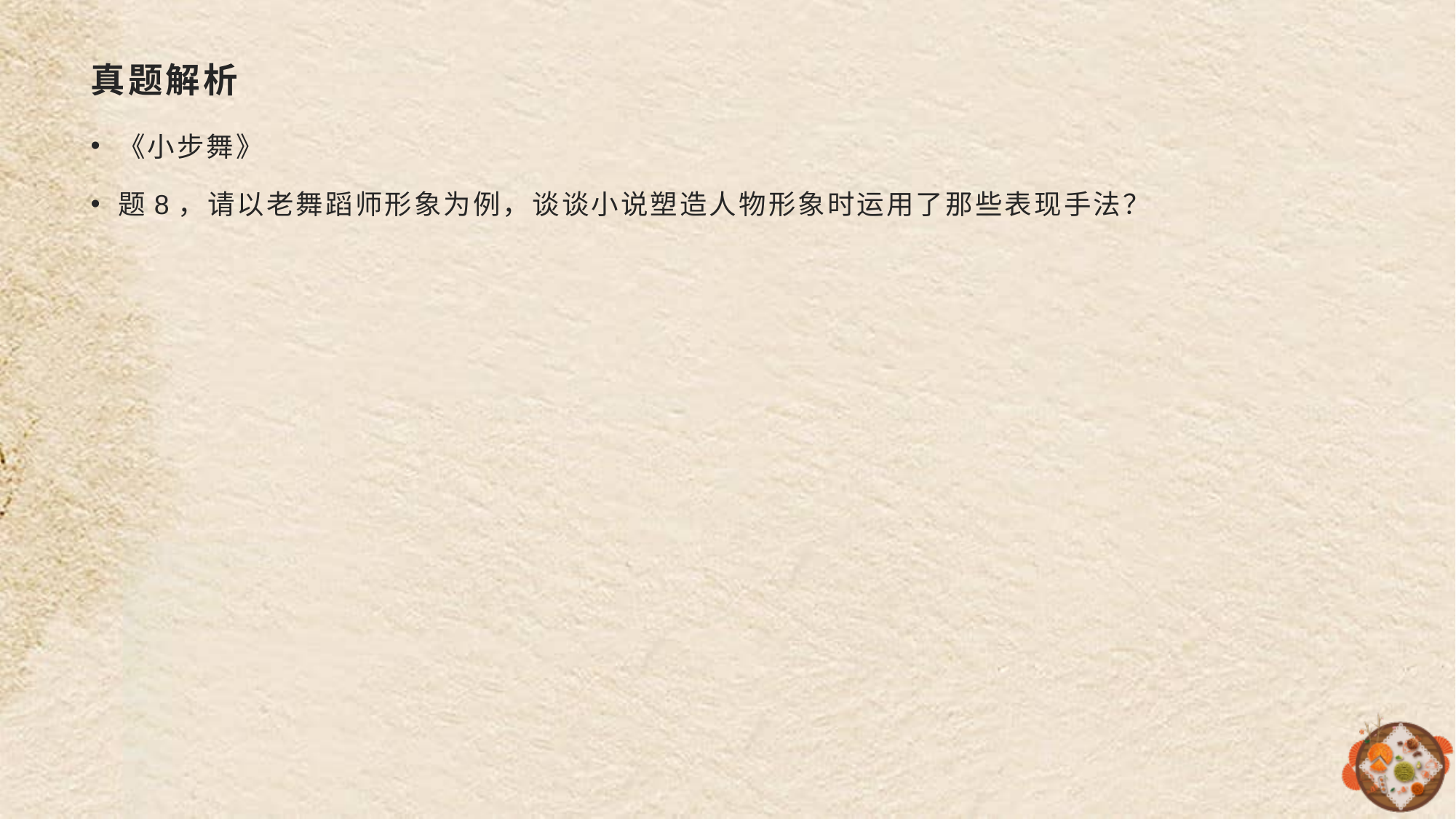

# 真题解析
《小步舞》
题8，请以老舞蹈师形象为例，谈谈小说塑造人物形象时运用了那些表现手法？